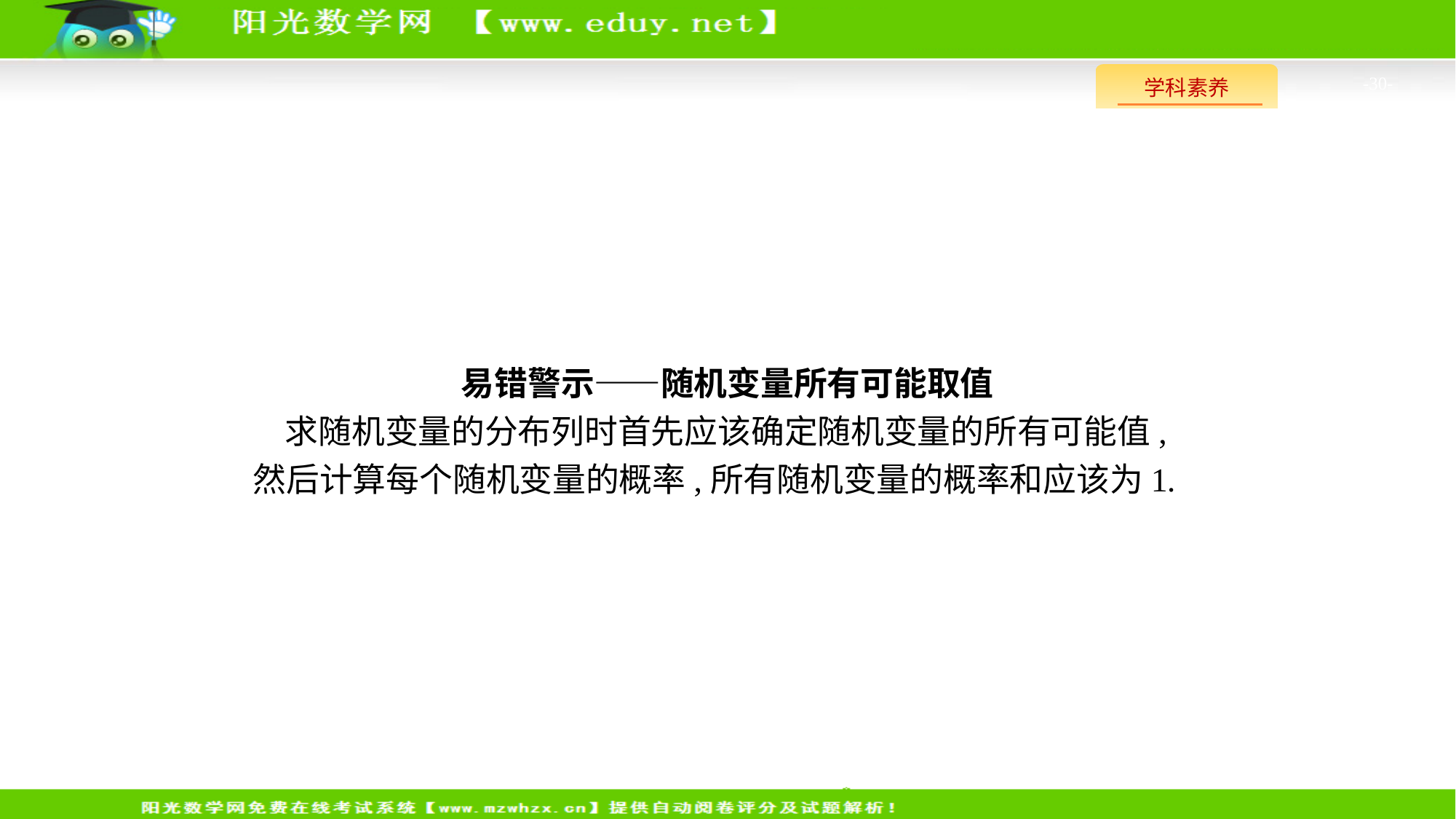

-30-
易错警示——随机变量所有可能取值
求随机变量的分布列时首先应该确定随机变量的所有可能值,然后计算每个随机变量的概率,所有随机变量的概率和应该为1.